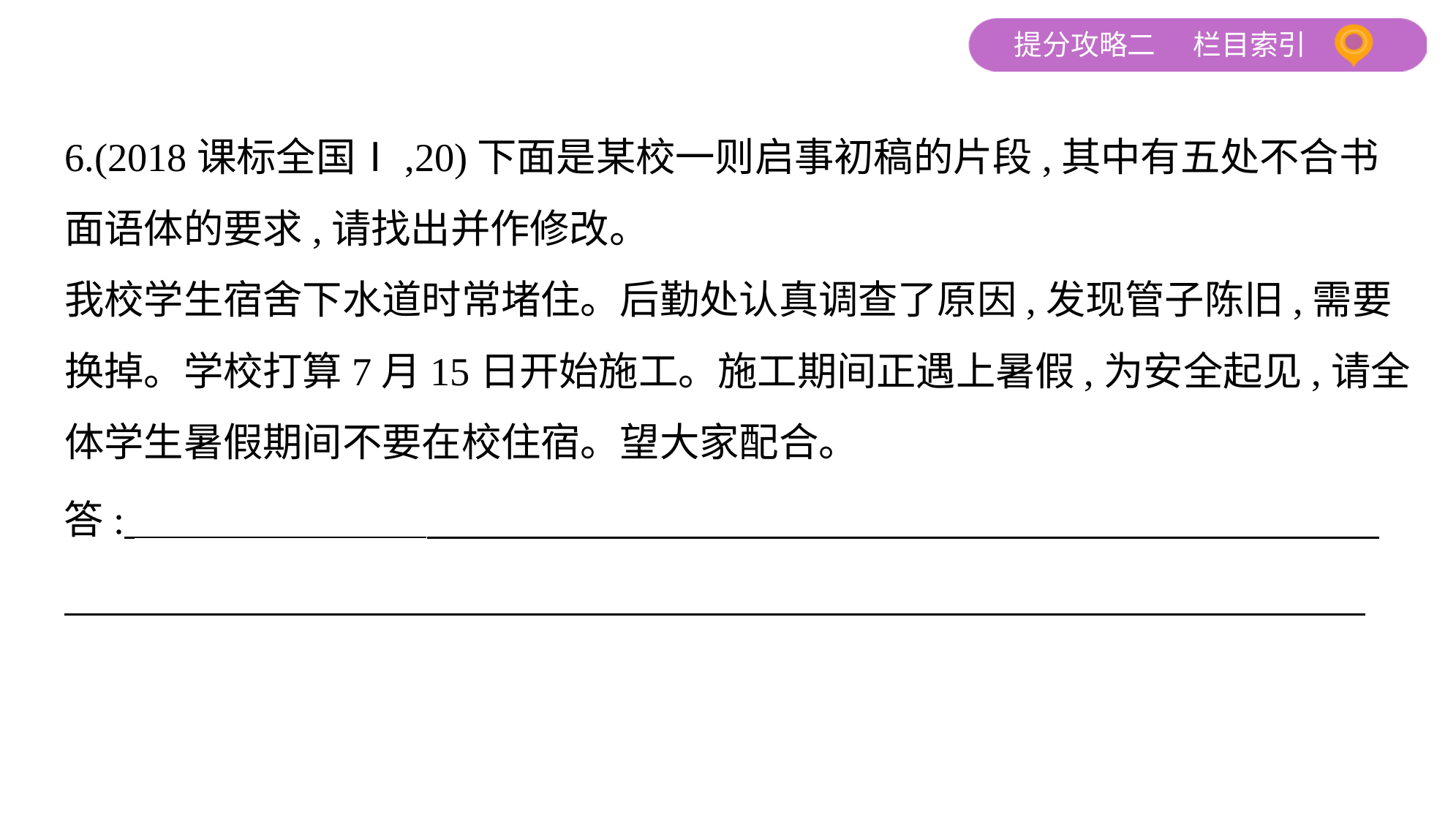

6.(2018课标全国Ⅰ,20)下面是某校一则启事初稿的片段,其中有五处不合书
面语体的要求,请找出并作修改。
我校学生宿舍下水道时常堵住。后勤处认真调查了原因,发现管子陈旧,需要
换掉。学校打算7月15日开始施工。施工期间正遇上暑假,为安全起见,请全
体学生暑假期间不要在校住宿。望大家配合。
答: